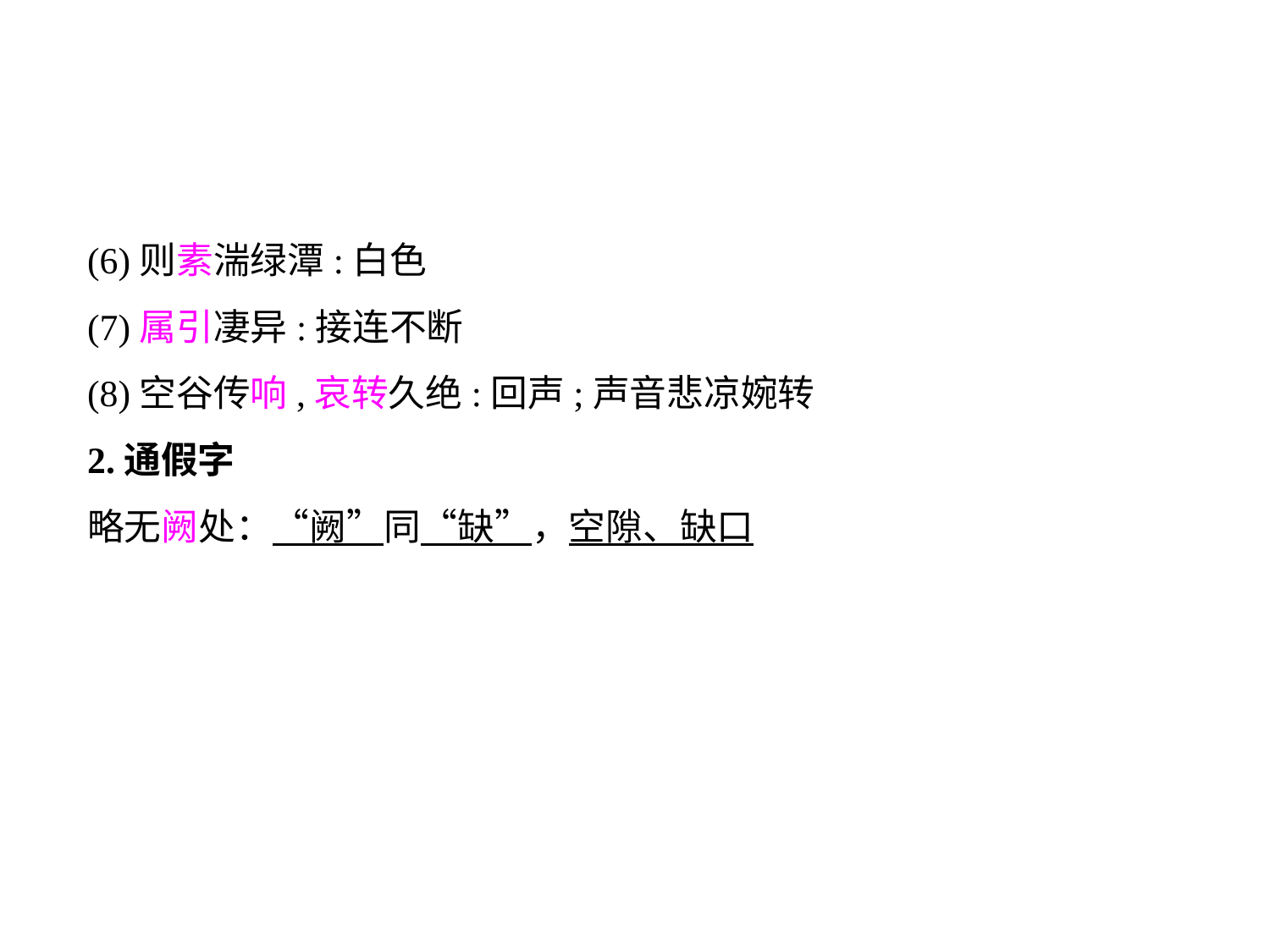

(6)则素湍绿潭:白色
(7)属引凄异:接连不断
(8)空谷传响,哀转久绝:回声;声音悲凉婉转
2.通假字
略无阙处：“阙”同“缺”，空隙、缺口